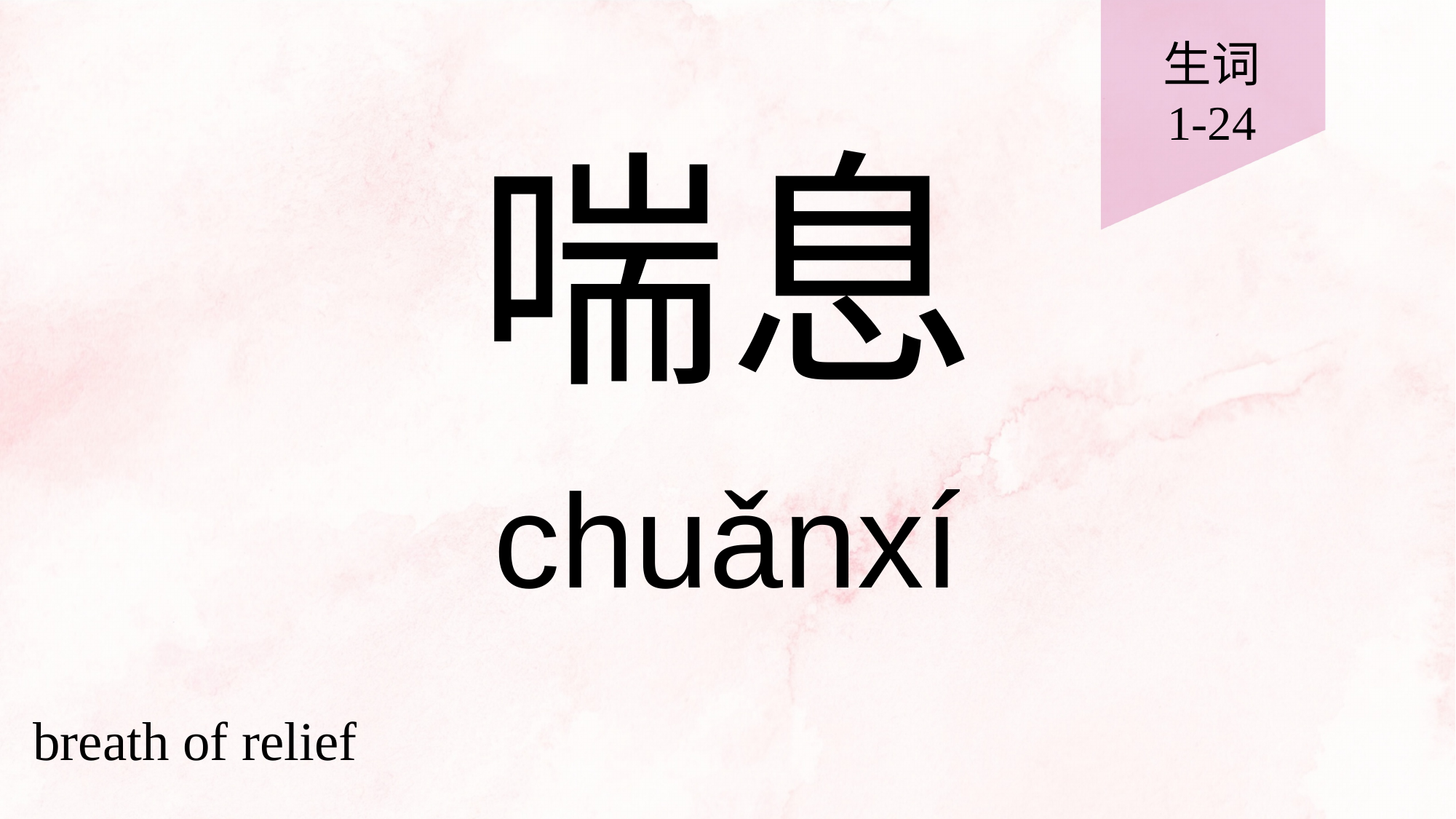

生词
1-24
# 喘息
chuǎnxí
breath of relief